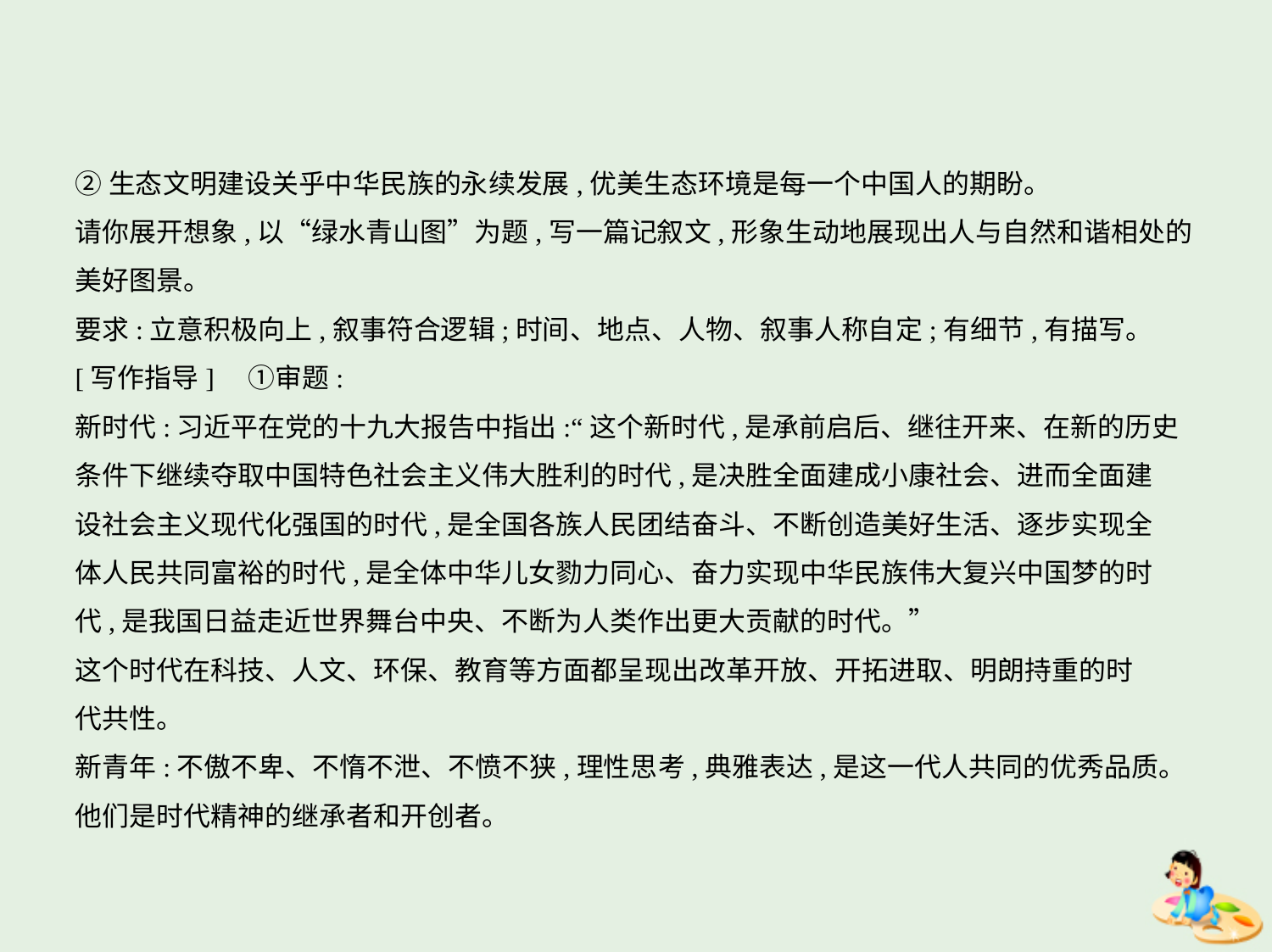

②生态文明建设关乎中华民族的永续发展,优美生态环境是每一个中国人的期盼。
请你展开想象,以“绿水青山图”为题,写一篇记叙文,形象生动地展现出人与自然和谐相处的
美好图景。
要求:立意积极向上,叙事符合逻辑;时间、地点、人物、叙事人称自定;有细节,有描写。
[写作指导]　①审题:
新时代:习近平在党的十九大报告中指出:“这个新时代,是承前启后、继往开来、在新的历史
条件下继续夺取中国特色社会主义伟大胜利的时代,是决胜全面建成小康社会、进而全面建
设社会主义现代化强国的时代,是全国各族人民团结奋斗、不断创造美好生活、逐步实现全
体人民共同富裕的时代,是全体中华儿女勠力同心、奋力实现中华民族伟大复兴中国梦的时
代,是我国日益走近世界舞台中央、不断为人类作出更大贡献的时代。”
这个时代在科技、人文、环保、教育等方面都呈现出改革开放、开拓进取、明朗持重的时
代共性。
新青年:不傲不卑、不惰不泄、不愤不狭,理性思考,典雅表达,是这一代人共同的优秀品质。
他们是时代精神的继承者和开创者。